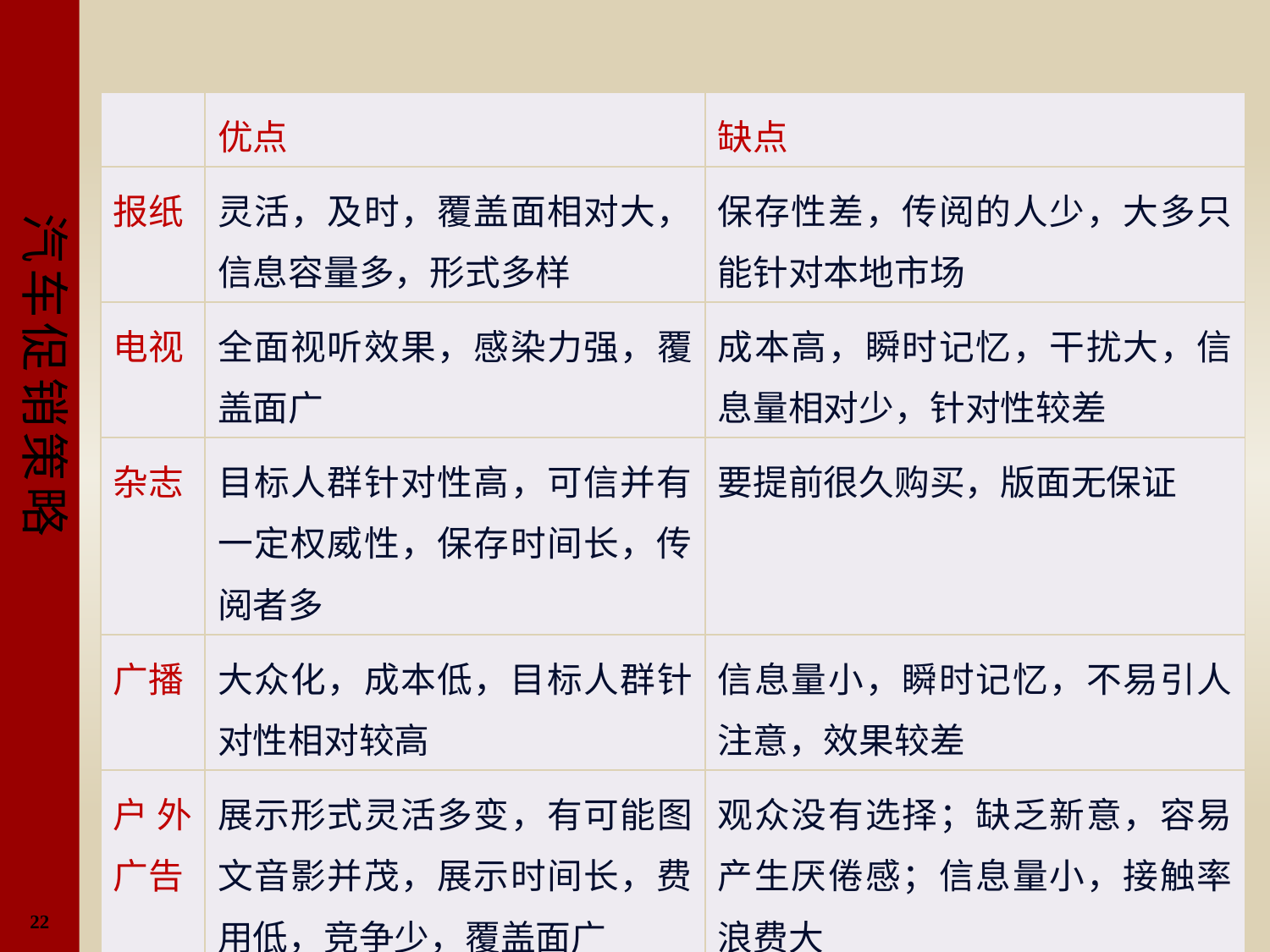

#
|  | 优点 | 缺点 |
| --- | --- | --- |
| 报纸 | 灵活，及时，覆盖面相对大，信息容量多，形式多样 | 保存性差，传阅的人少，大多只能针对本地市场 |
| 电视 | 全面视听效果，感染力强，覆盖面广 | 成本高，瞬时记忆，干扰大，信息量相对少，针对性较差 |
| 杂志 | 目标人群针对性高，可信并有一定权威性，保存时间长，传阅者多 | 要提前很久购买，版面无保证 |
| 广播 | 大众化，成本低，目标人群针对性相对较高 | 信息量小，瞬时记忆，不易引人注意，效果较差 |
| 户外广告 | 展示形式灵活多变，有可能图文音影并茂，展示时间长，费用低，竞争少，覆盖面广 | 观众没有选择；缺乏新意，容易产生厌倦感；信息量小，接触率浪费大 |
22